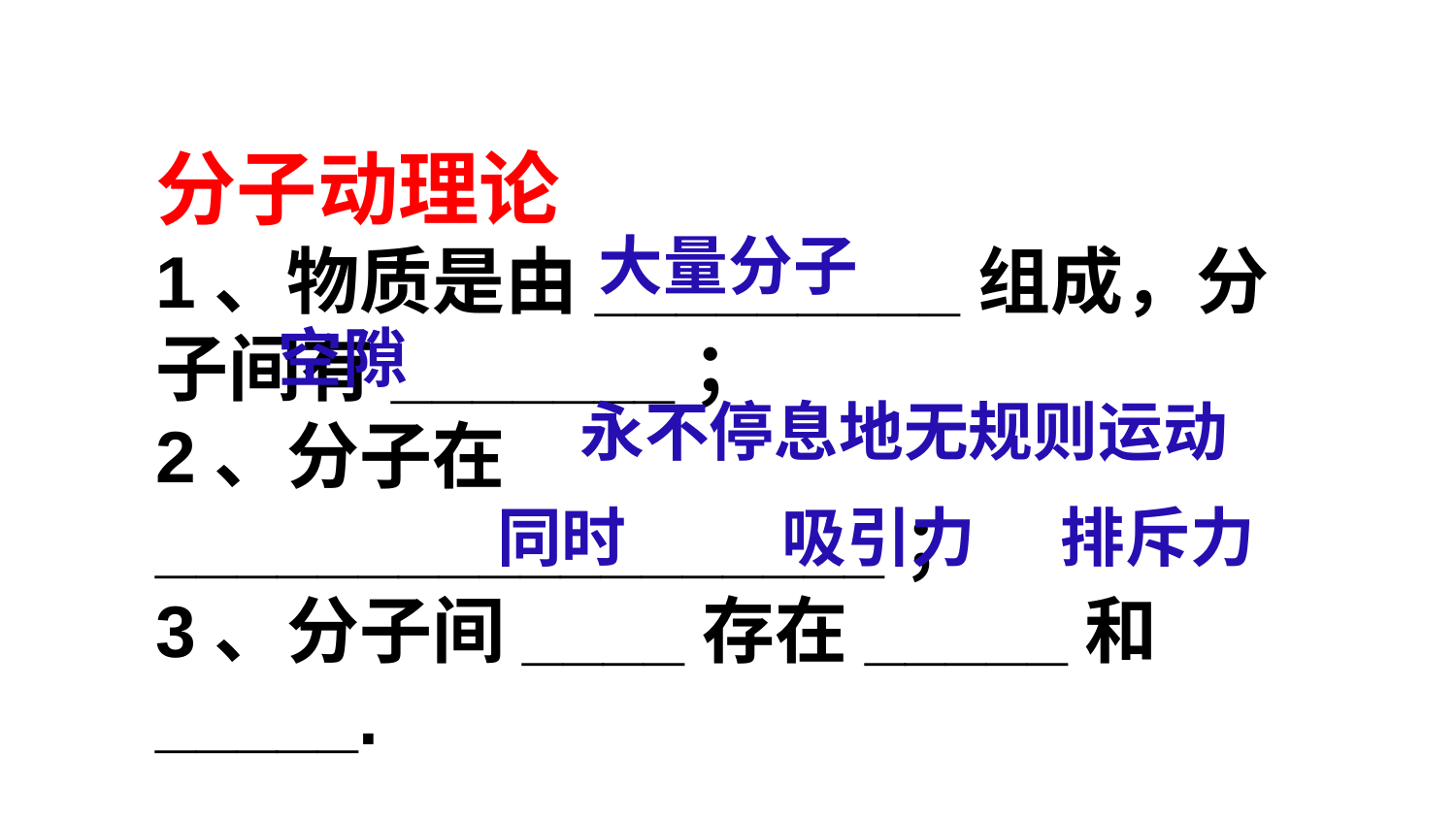

分子动理论
1、物质是由_________组成，分子间有_______；
2、分子在__________________；
3、分子间____存在_____和_____.
大量分子
空隙
永不停息地无规则运动
排斥力
吸引力
同时